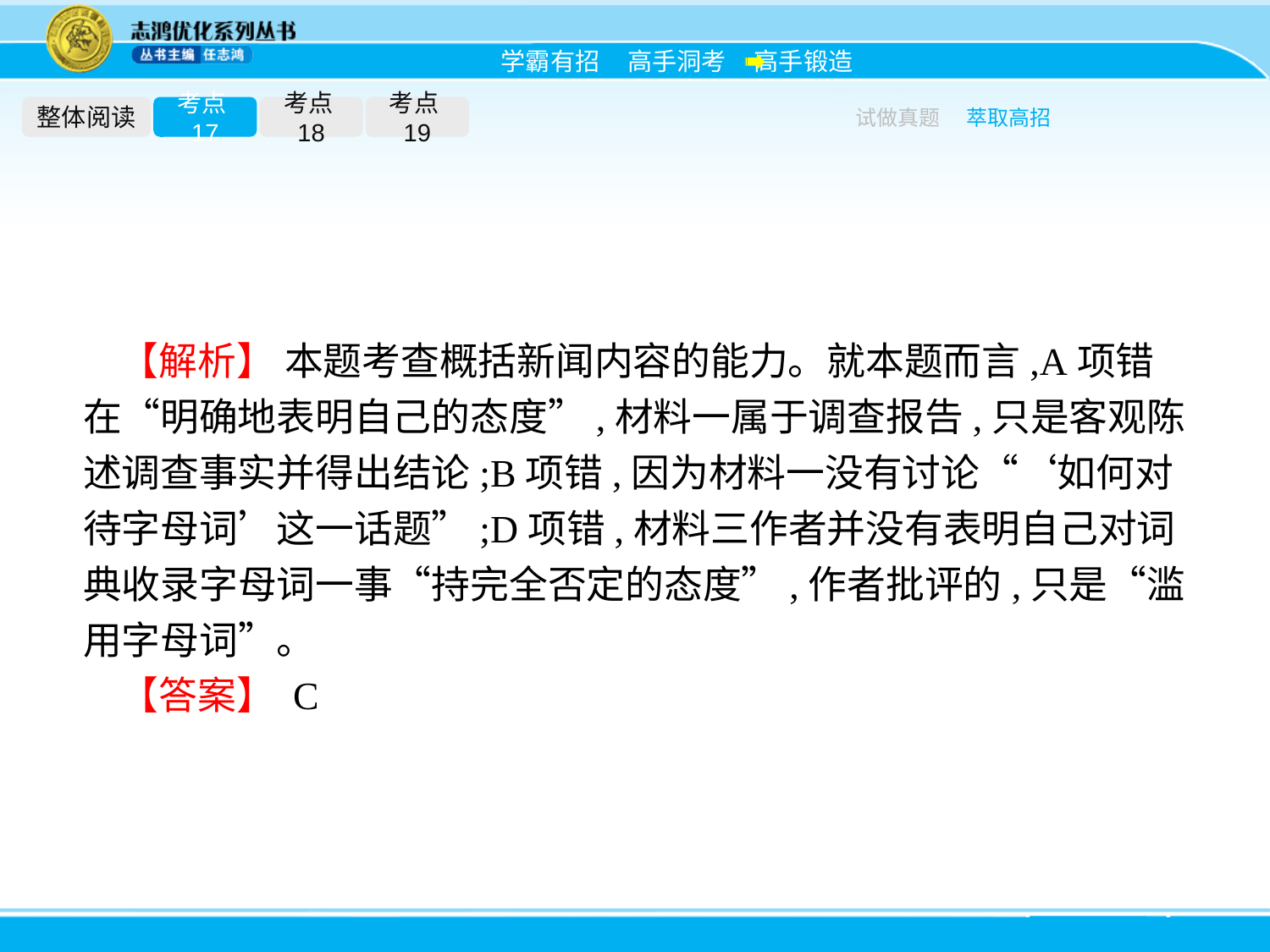

整体阅读
考点17
考点18
考点19
试做真题
萃取高招
【解析】 本题考查概括新闻内容的能力。就本题而言,A项错在“明确地表明自己的态度”,材料一属于调查报告,只是客观陈述调查事实并得出结论;B项错,因为材料一没有讨论“‘如何对待字母词’这一话题”;D项错,材料三作者并没有表明自己对词典收录字母词一事“持完全否定的态度”,作者批评的,只是“滥用字母词”。
【答案】 C